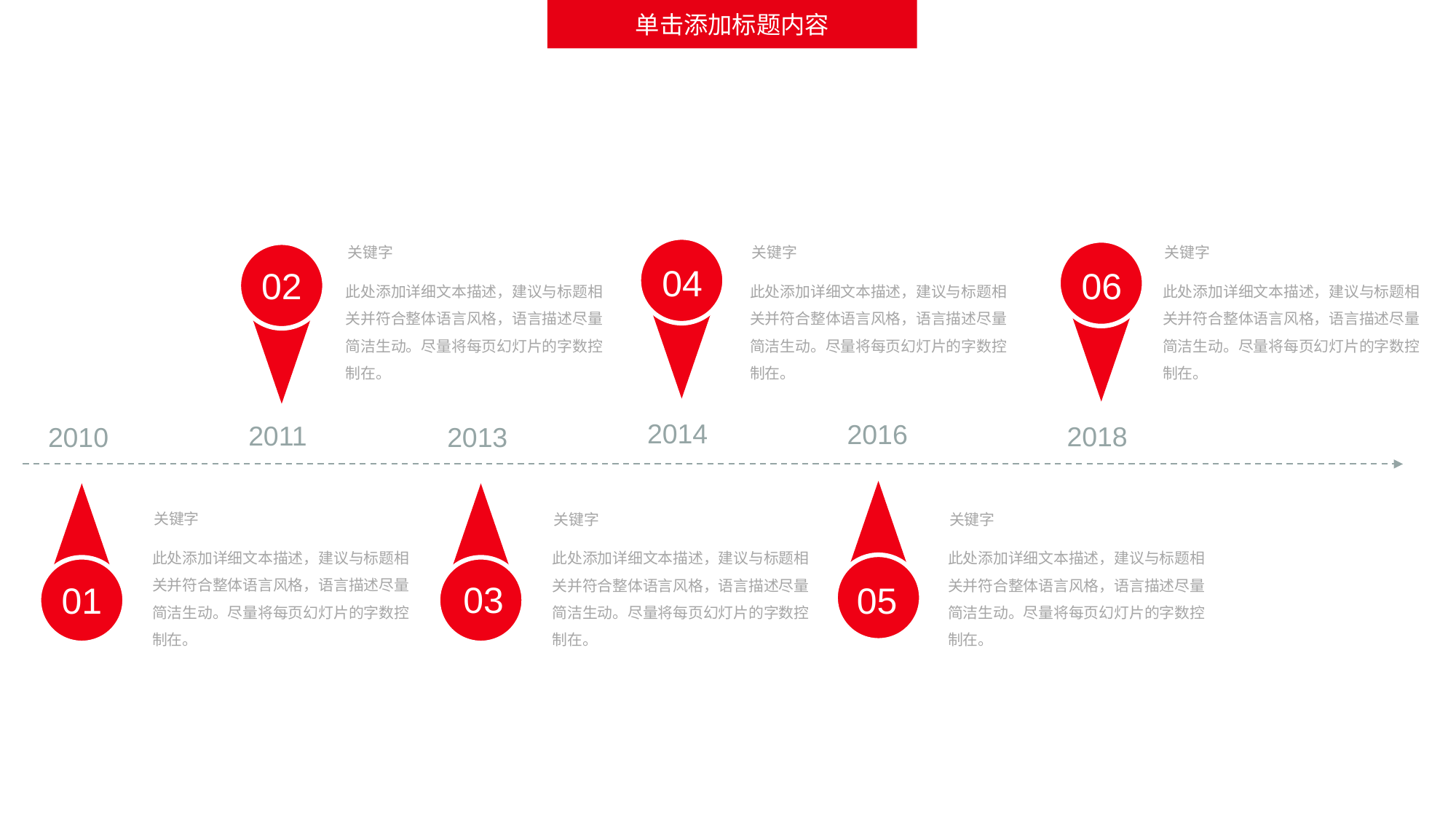

单击添加标题内容
关键字
此处添加详细文本描述，建议与标题相关并符合整体语言风格，语言描述尽量简洁生动。尽量将每页幻灯片的字数控制在。
关键字
此处添加详细文本描述，建议与标题相关并符合整体语言风格，语言描述尽量简洁生动。尽量将每页幻灯片的字数控制在。
关键字
此处添加详细文本描述，建议与标题相关并符合整体语言风格，语言描述尽量简洁生动。尽量将每页幻灯片的字数控制在。

04

06

02

2014
2016
2011
2018
2010
2013

05

01

03
关键字
此处添加详细文本描述，建议与标题相关并符合整体语言风格，语言描述尽量简洁生动。尽量将每页幻灯片的字数控制在。
关键字
此处添加详细文本描述，建议与标题相关并符合整体语言风格，语言描述尽量简洁生动。尽量将每页幻灯片的字数控制在。
关键字
此处添加详细文本描述，建议与标题相关并符合整体语言风格，语言描述尽量简洁生动。尽量将每页幻灯片的字数控制在。